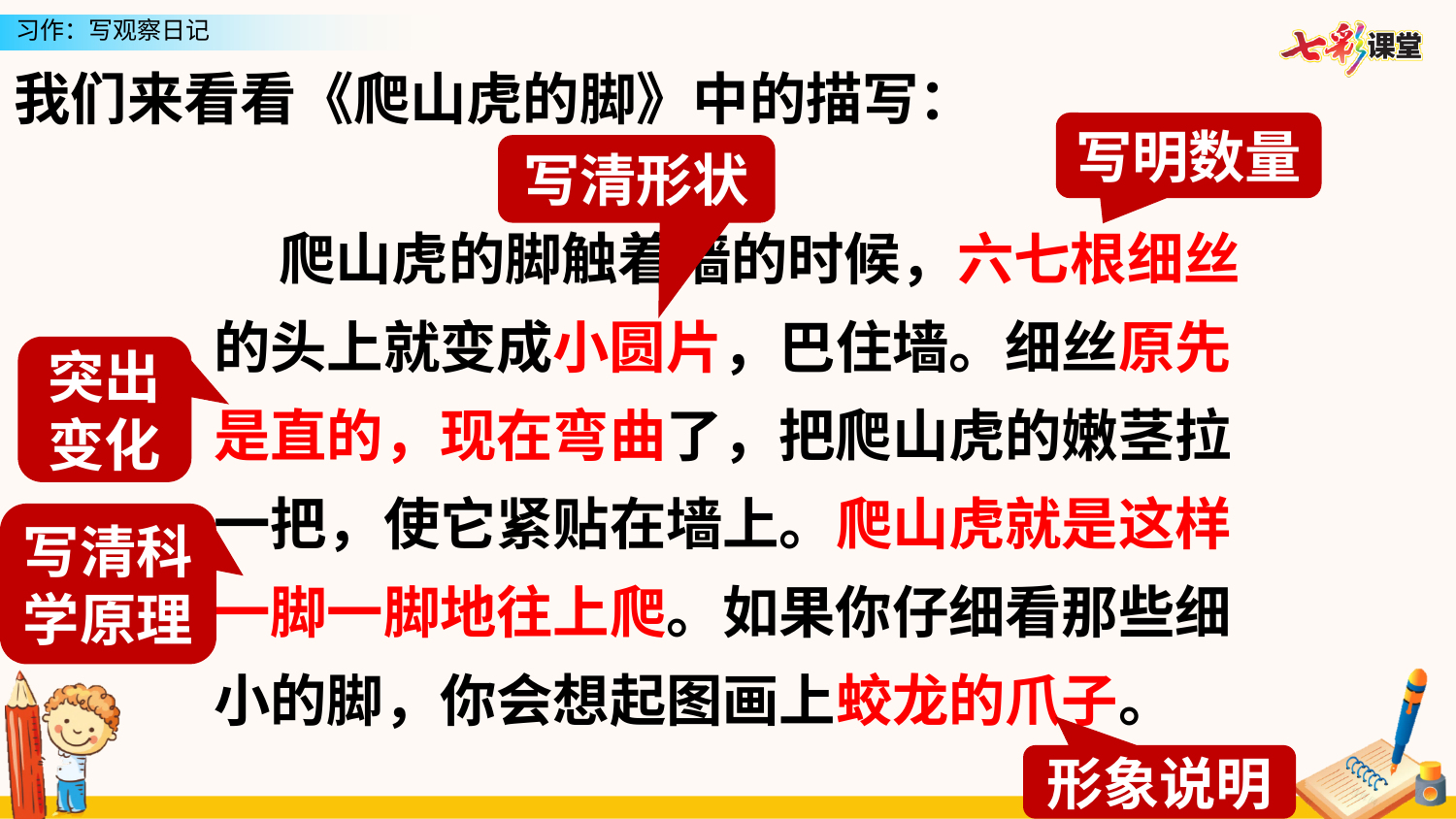

我们来看看《爬山虎的脚》中的描写：
写明数量
写清形状
    爬山虎的脚触着墙的时候，六七根细丝的头上就变成小圆片，巴住墙。细丝原先是直的，现在弯曲了，把爬山虎的嫩茎拉一把，使它紧贴在墙上。爬山虎就是这样一脚一脚地往上爬。如果你仔细看那些细小的脚，你会想起图画上蛟龙的爪子。
突出变化
写清科学原理
形象说明